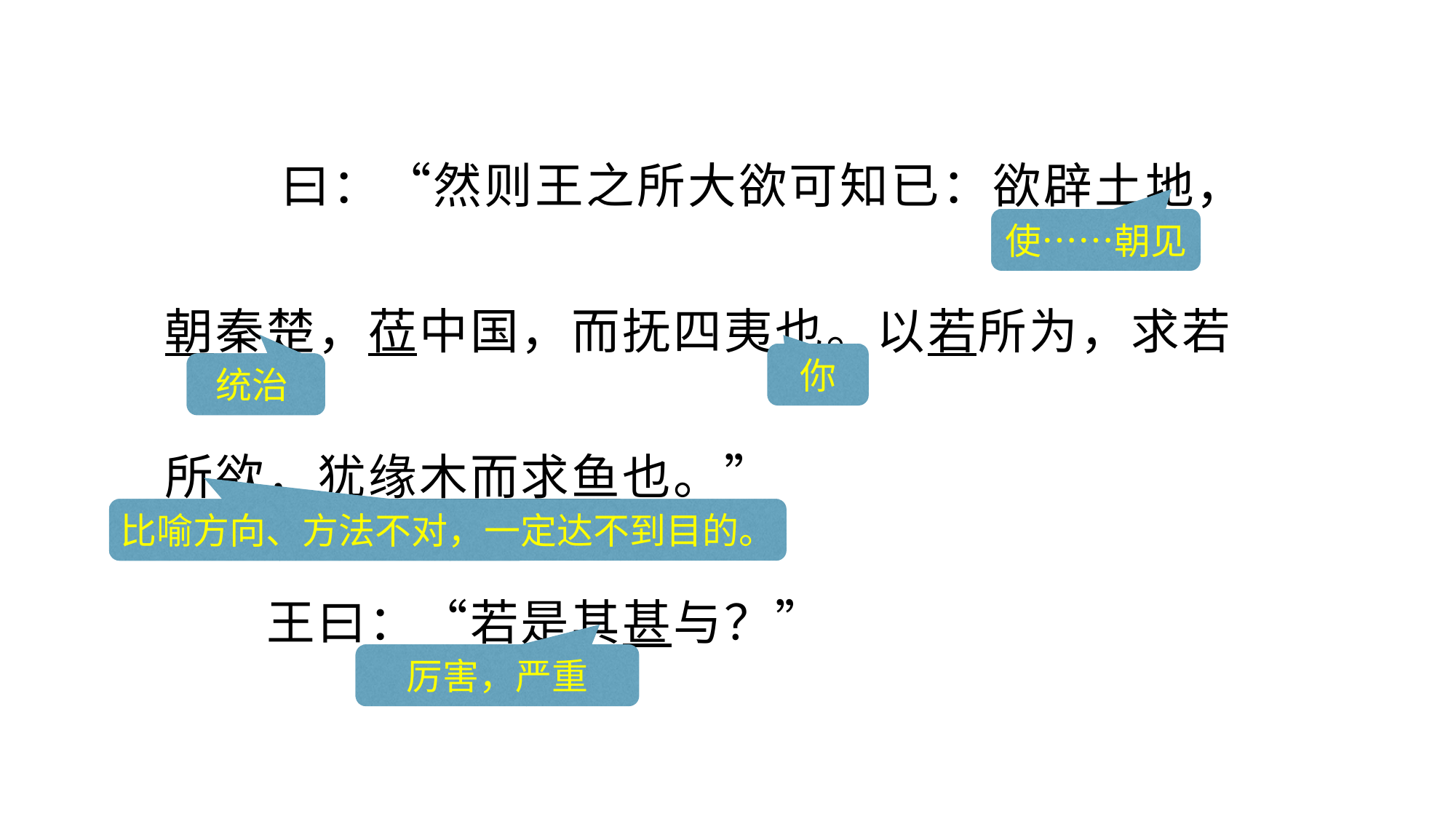

曰：“然则王之所大欲可知已：欲辟土地，朝秦楚，莅中国，而抚四夷也。以若所为，求若所欲，犹缘木而求鱼也。”
　　王曰：“若是其甚与？”
使……朝见
你
统治
比喻方向、方法不对，一定达不到目的。
厉害，严重